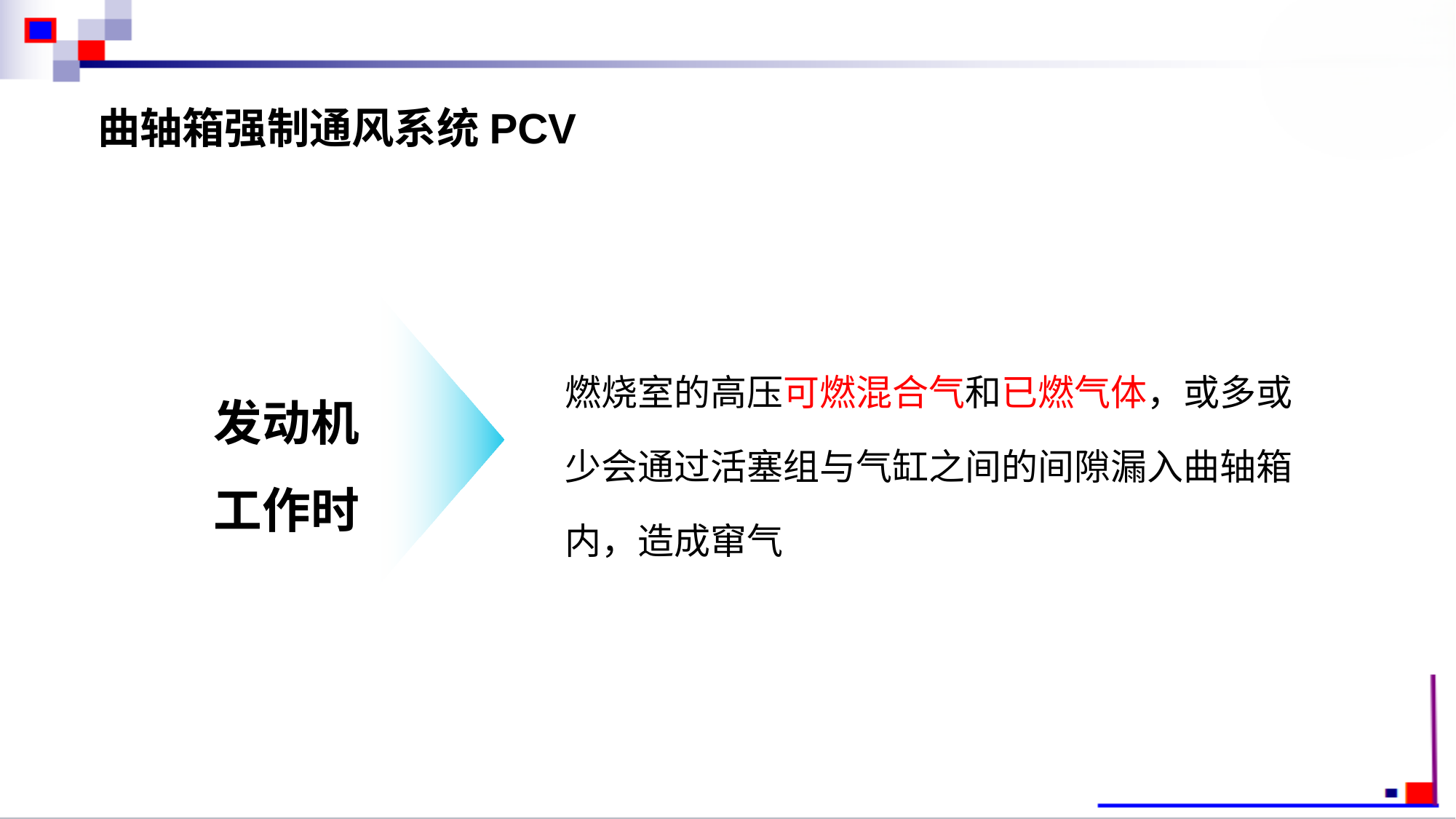

曲轴箱强制通风系统PCV
燃烧室的高压可燃混合气和已燃气体，或多或少会通过活塞组与气缸之间的间隙漏入曲轴箱内，造成窜气
发动机工作时